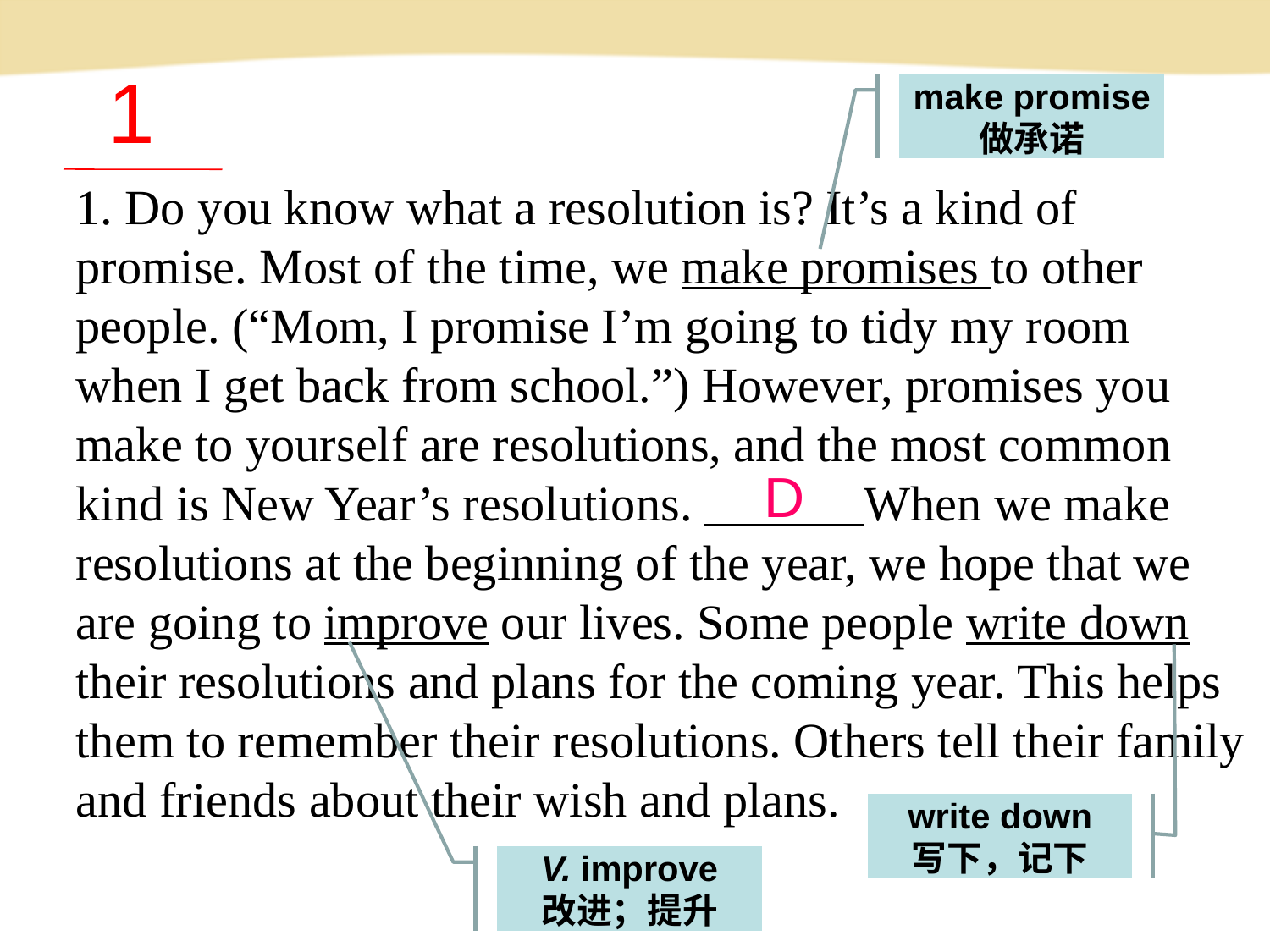

1
make promise
做承诺
1. Do you know what a resolution is? It’s a kind of promise. Most of the time, we make promises to other people. (“Mom, I promise I’m going to tidy my room when I get back from school.”) However, promises you make to yourself are resolutions, and the most common kind is New Year’s resolutions.              When we make resolutions at the beginning of the year, we hope that we are going to improve our lives. Some people write down their resolutions and plans for the coming year. This helps them to remember their resolutions. Others tell their family and friends about their wish and plans.
D
write down
写下，记下
V. improve
改进；提升